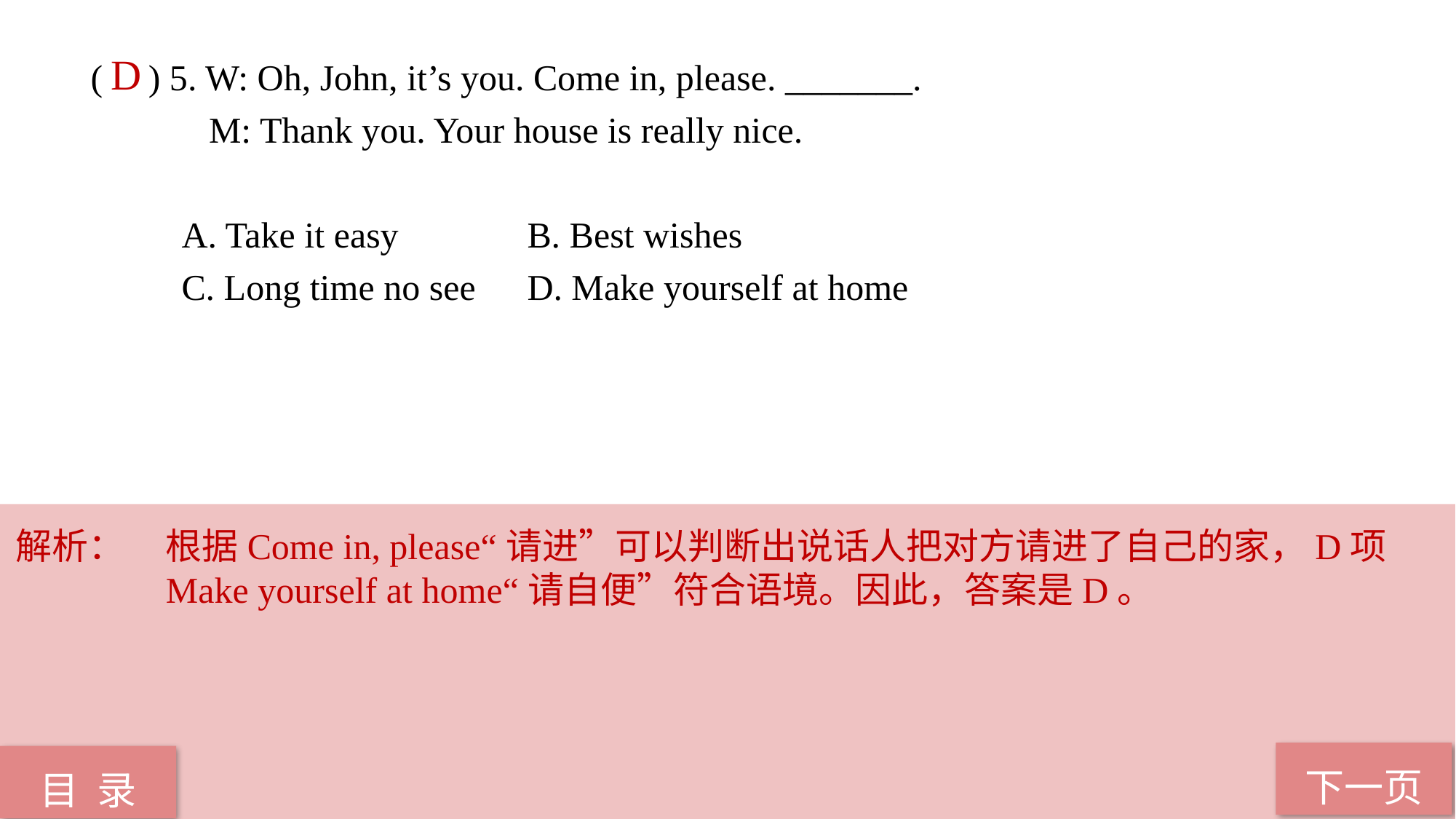

(     ) 5. W: Oh, John, it’s you. Come in, please. _______.
             M: Thank you. Your house is really nice.

          A. Take it easy 		B. Best wishes
          C. Long time no see 	D. Make yourself at home
D
解析：	根据Come in, please“请进”可以判断出说话人把对方请进了自己的家，D项Make yourself at home“请自便”符合语境。因此，答案是D。
下一页